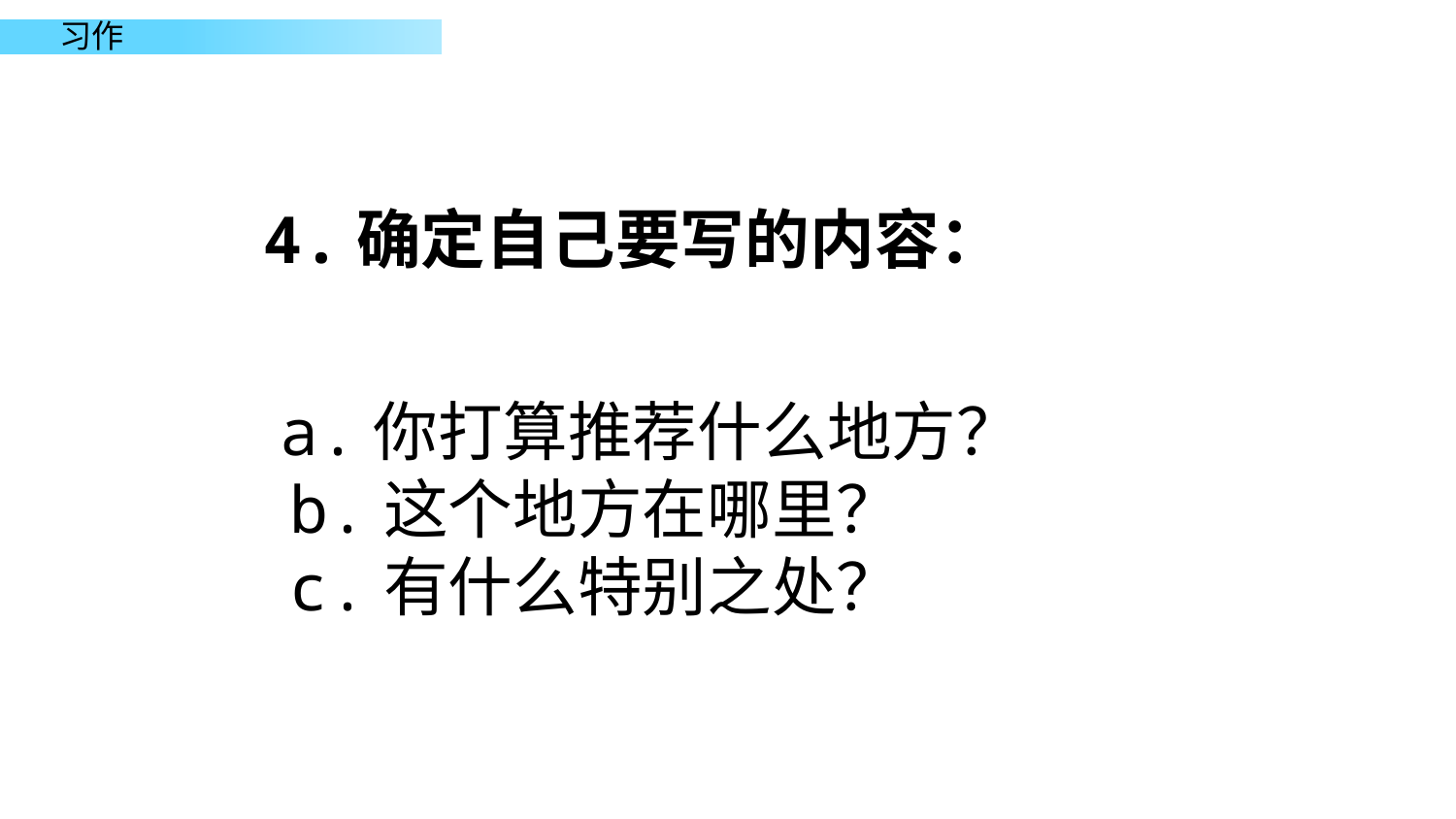

4.确定自己要写的内容：
    a.你打算推荐什么地方？
   b.这个地方在哪里？
   c.有什么特别之处？